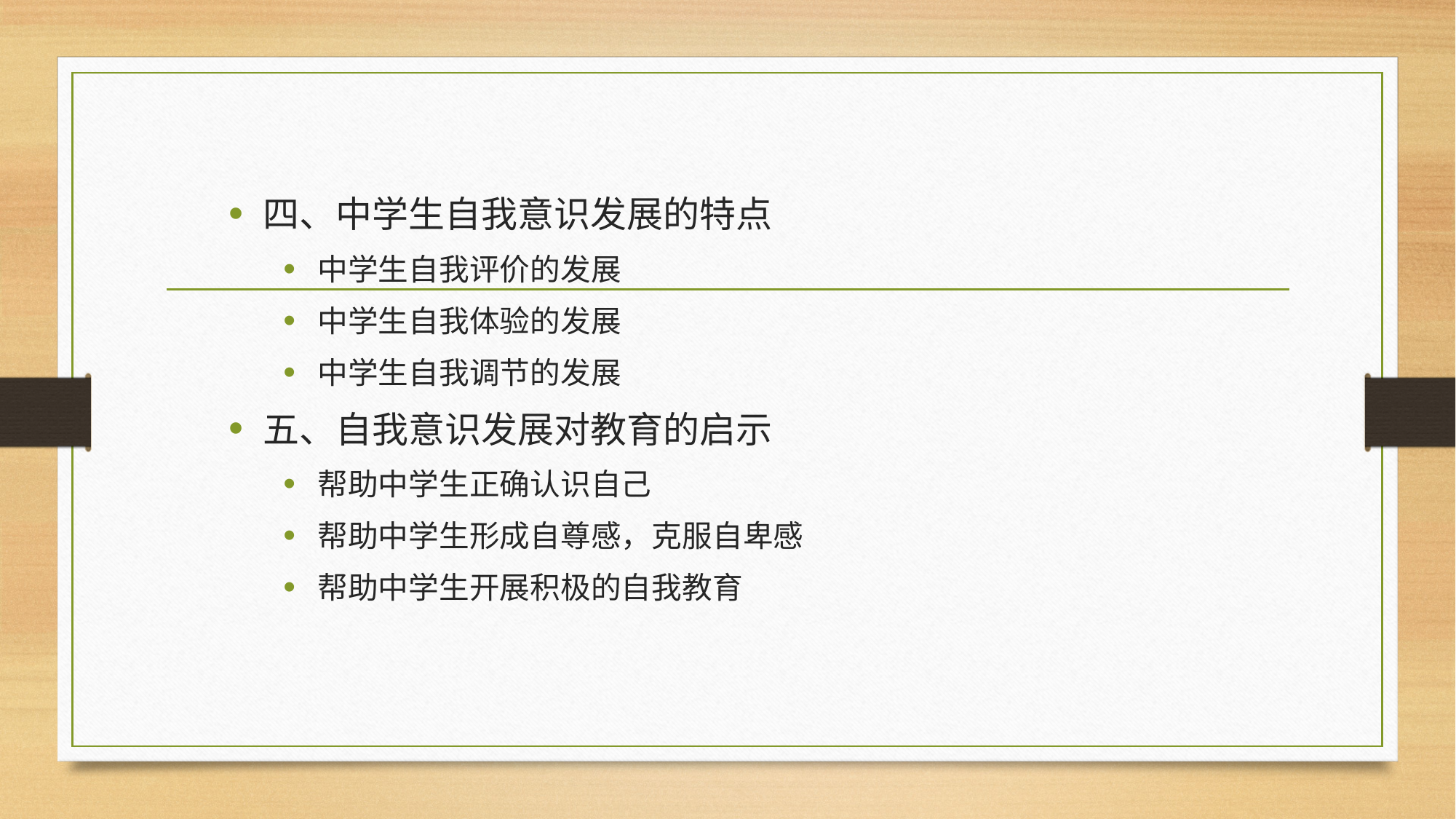

#
四、中学生自我意识发展的特点
中学生自我评价的发展
中学生自我体验的发展
中学生自我调节的发展
五、自我意识发展对教育的启示
帮助中学生正确认识自己
帮助中学生形成自尊感，克服自卑感
帮助中学生开展积极的自我教育